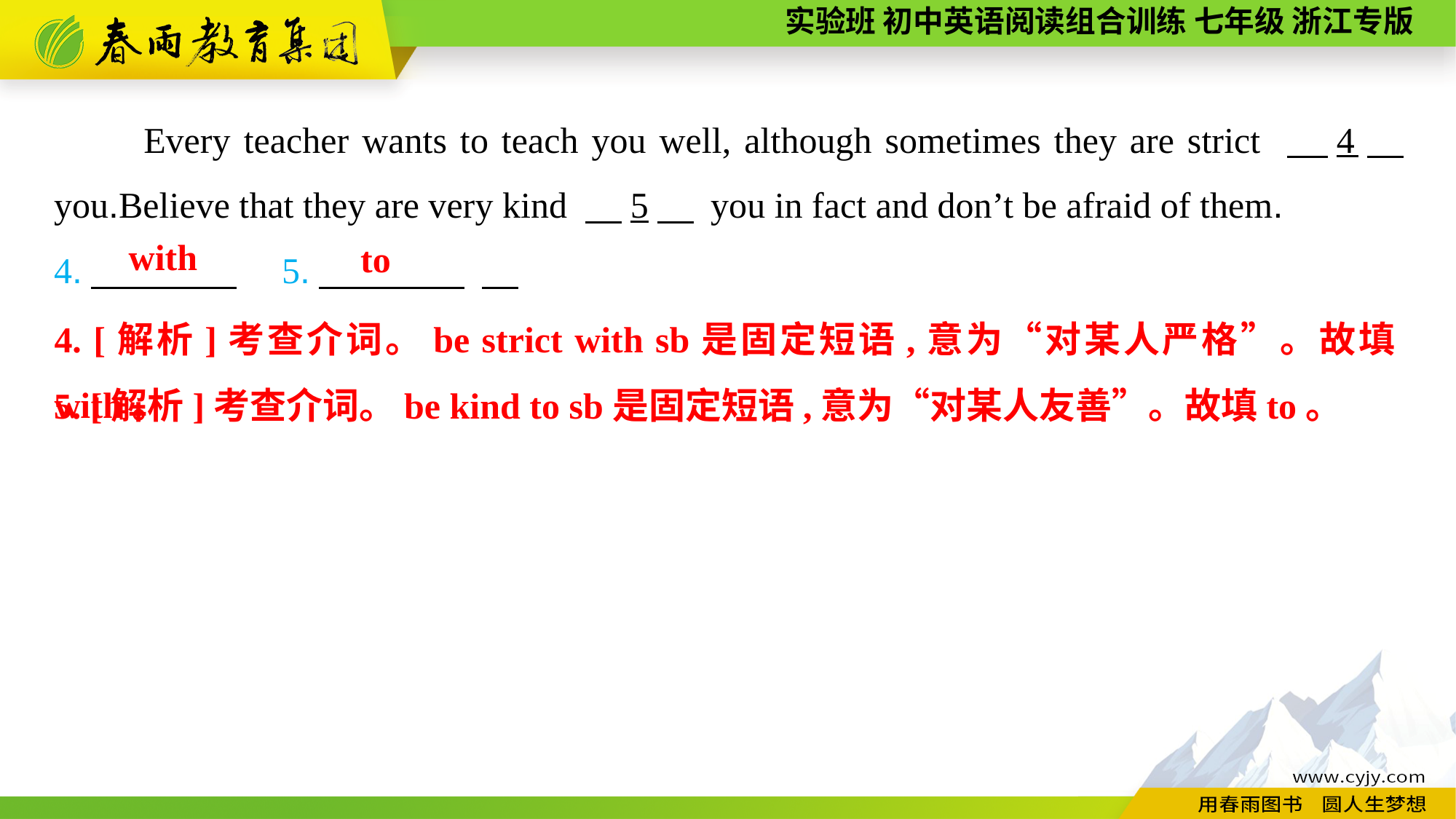

Every teacher wants to teach you well, although sometimes they are strict 　4　 you.Believe that they are very kind 　5　 you in fact and don’t be afraid of them.
4.　　　　　5.　　　　.
with
to
4. [解析]考查介词。be strict with sb是固定短语,意为“对某人严格”。故填with。
5. [解析]考查介词。be kind to sb是固定短语,意为“对某人友善”。故填to。